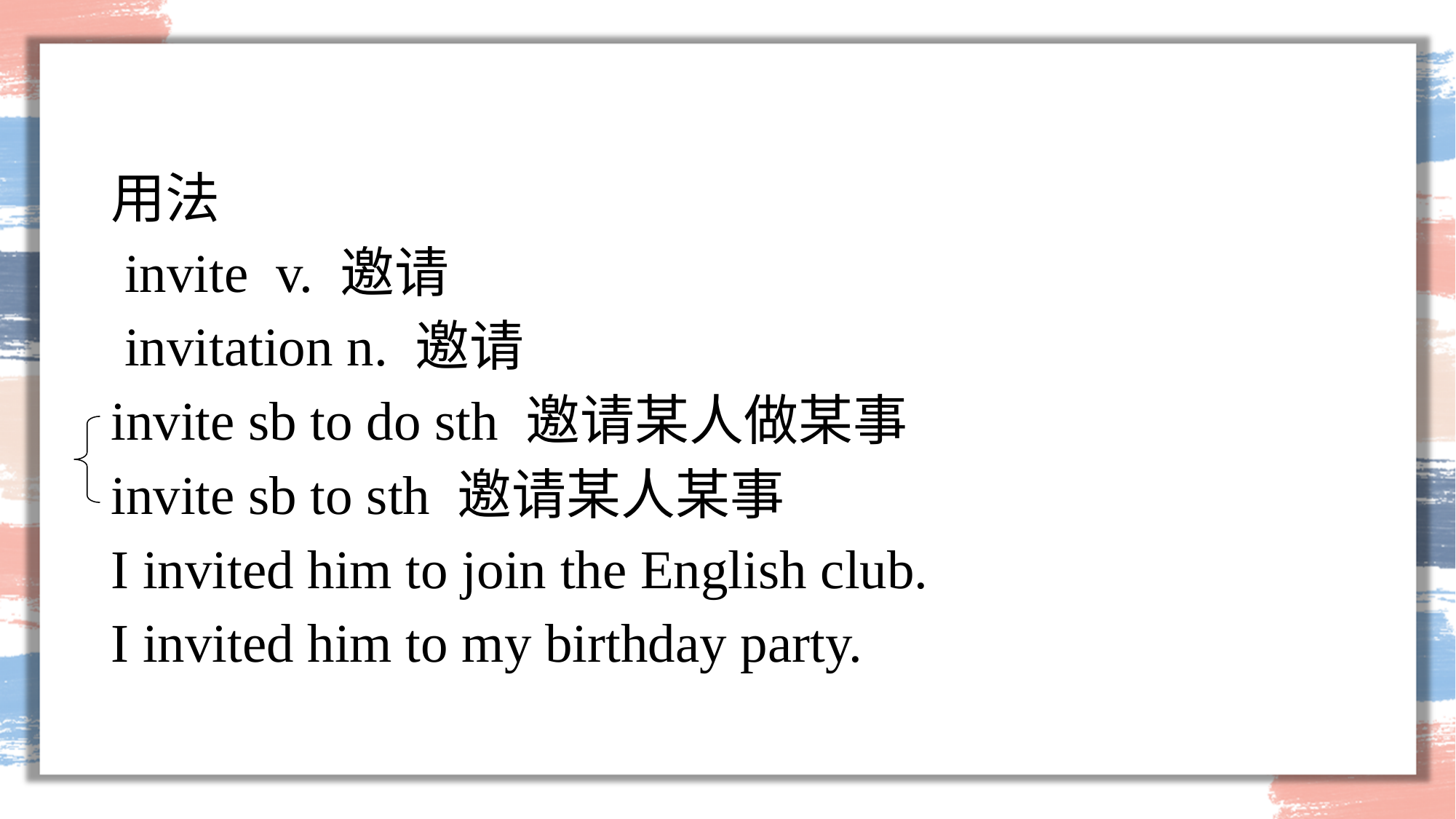

#
用法
 invite  v. 邀请
 invitation n. 邀请
invite sb to do sth 邀请某人做某事
invite sb to sth 邀请某人某事
I invited him to join the English club.
I invited him to my birthday party.